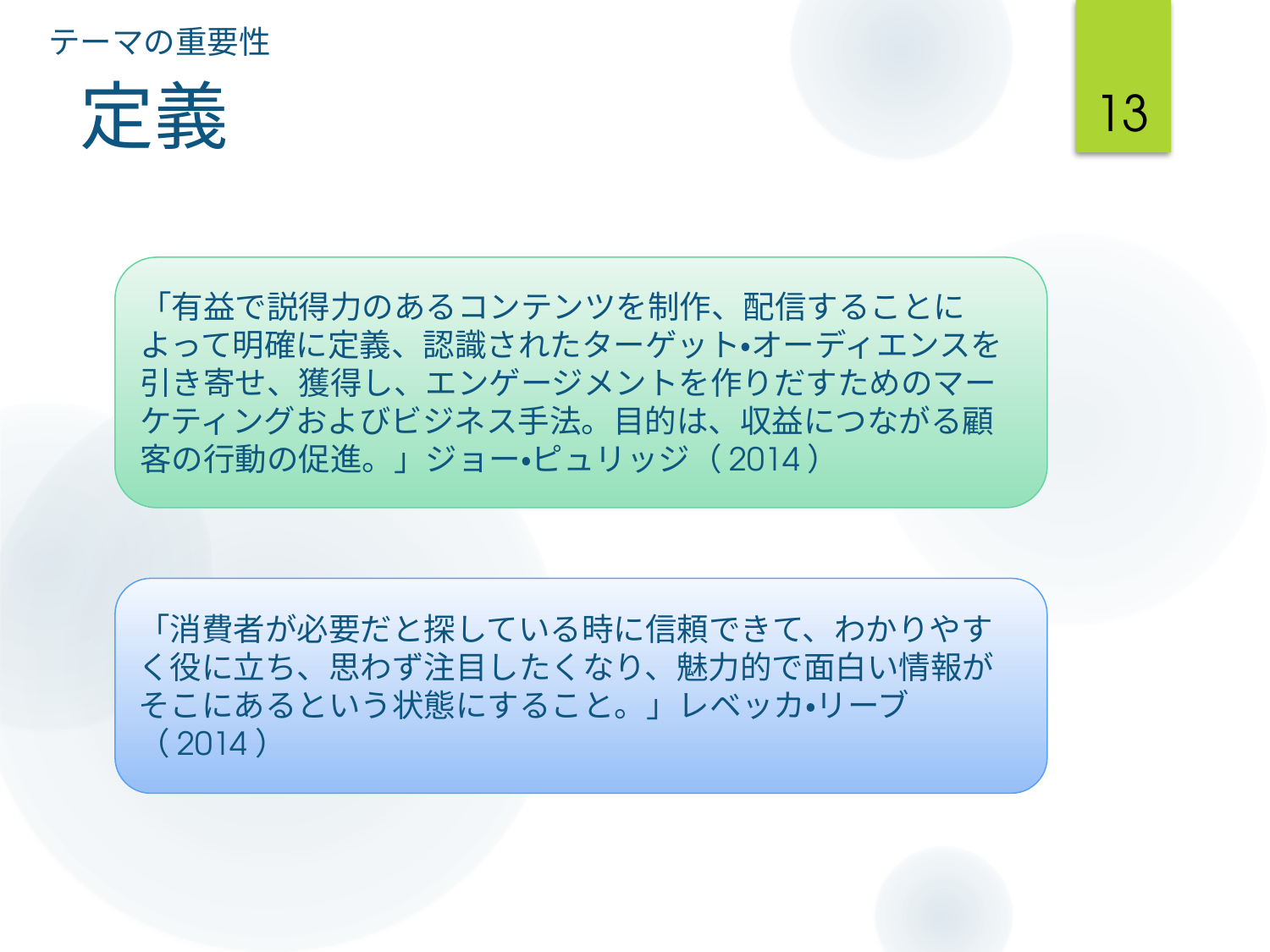

テーマの重要性
13
# 定義
「有益で説得力のあるコンテンツを制作、配信することによって明確に定義、認識されたターゲット・オーディエンスを引き寄せ、獲得し、エンゲージメントを作りだすためのマーケティングおよびビジネス手法。目的は、収益につながる顧客の行動の促進。」ジョー・ピュリッジ（2014）
「消費者が必要だと探している時に信頼できて、わかりやすく役に立ち、思わず注目したくなり、魅力的で面白い情報がそこにあるという状態にすること。」レベッカ・リーブ（2014）